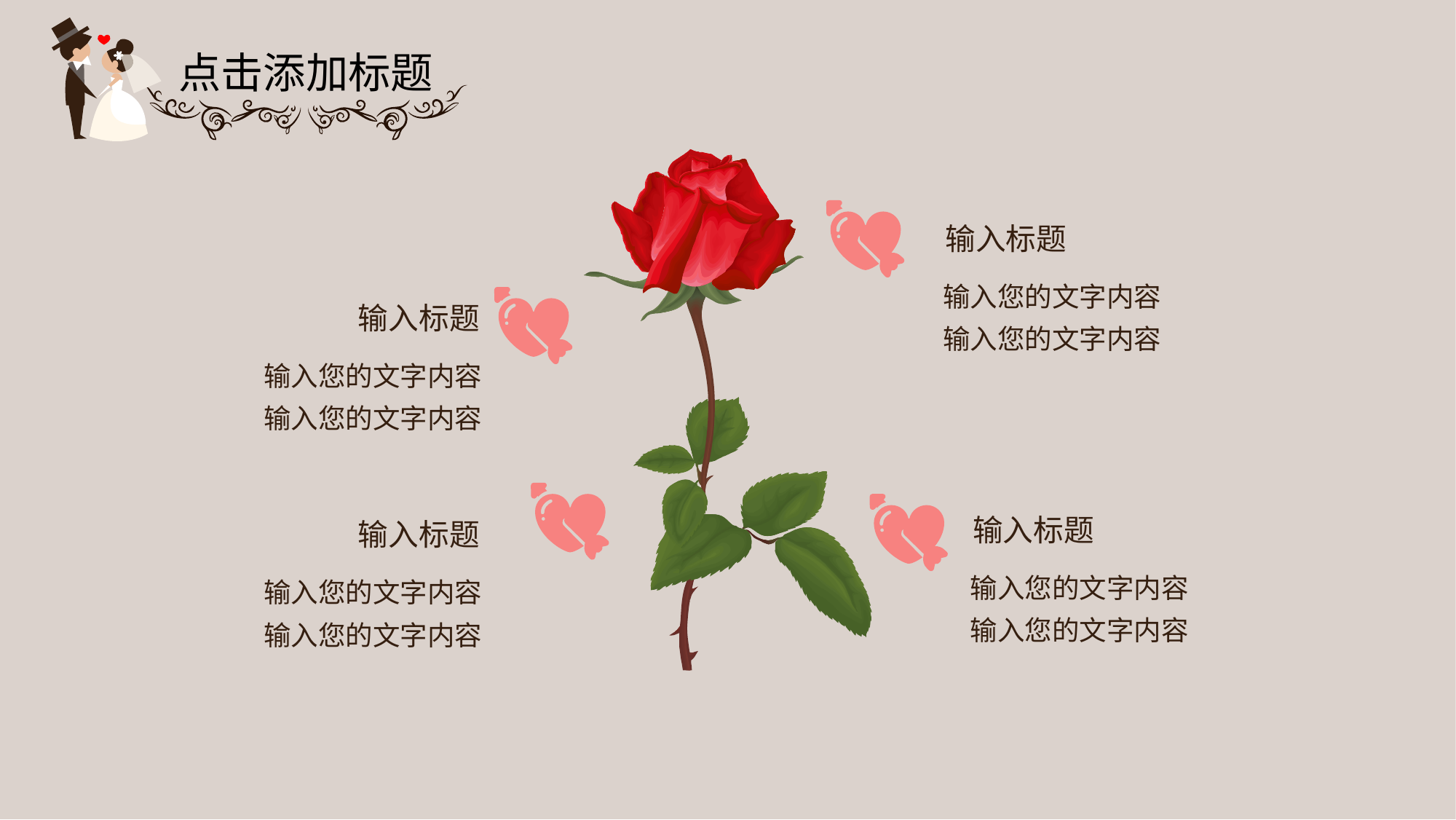

点击添加标题

输入标题
输入您的文字内容
输入您的文字内容

输入标题
输入您的文字内容
输入您的文字内容

输入标题
输入您的文字内容
输入您的文字内容
输入标题
输入您的文字内容
输入您的文字内容